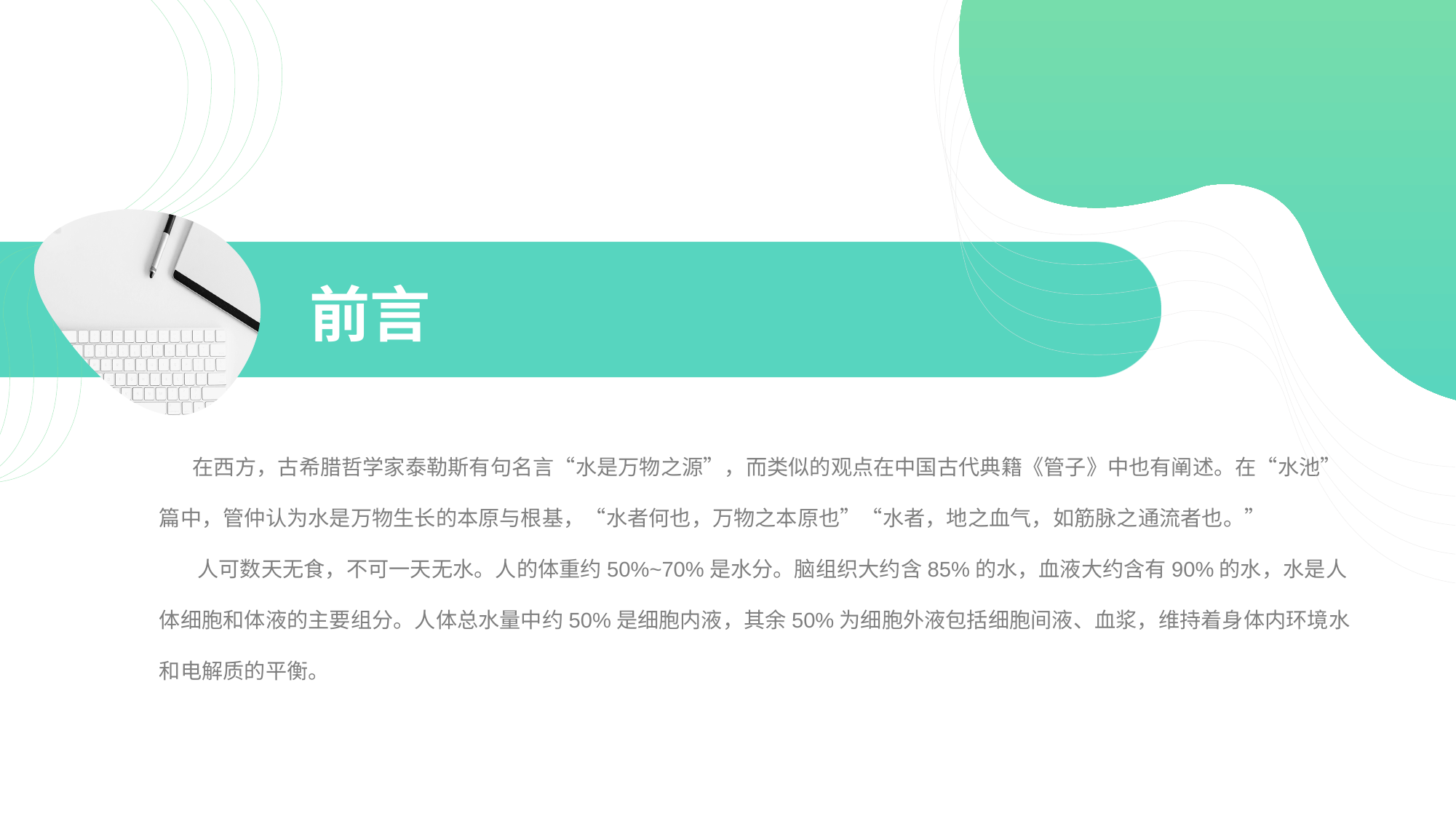

行业PPT模板http://www.1ppt.com/hangye/

前言
      在西方，古希腊哲学家泰勒斯有句名言“水是万物之源”，而类似的观点在中国古代典籍《管子》中也有阐述。在“水池”篇中，管仲认为水是万物生长的本原与根基，“水者何也，万物之本原也”“水者，地之血气，如筋脉之通流者也。”
       人可数天无食，不可一天无水。人的体重约50%~70%是水分。脑组织大约含85%的水，血液大约含有90%的水，水是人体细胞和体液的主要组分。人体总水量中约50%是细胞内液，其余50%为细胞外液包括细胞间液、血浆，维持着身体内环境水和电解质的平衡。